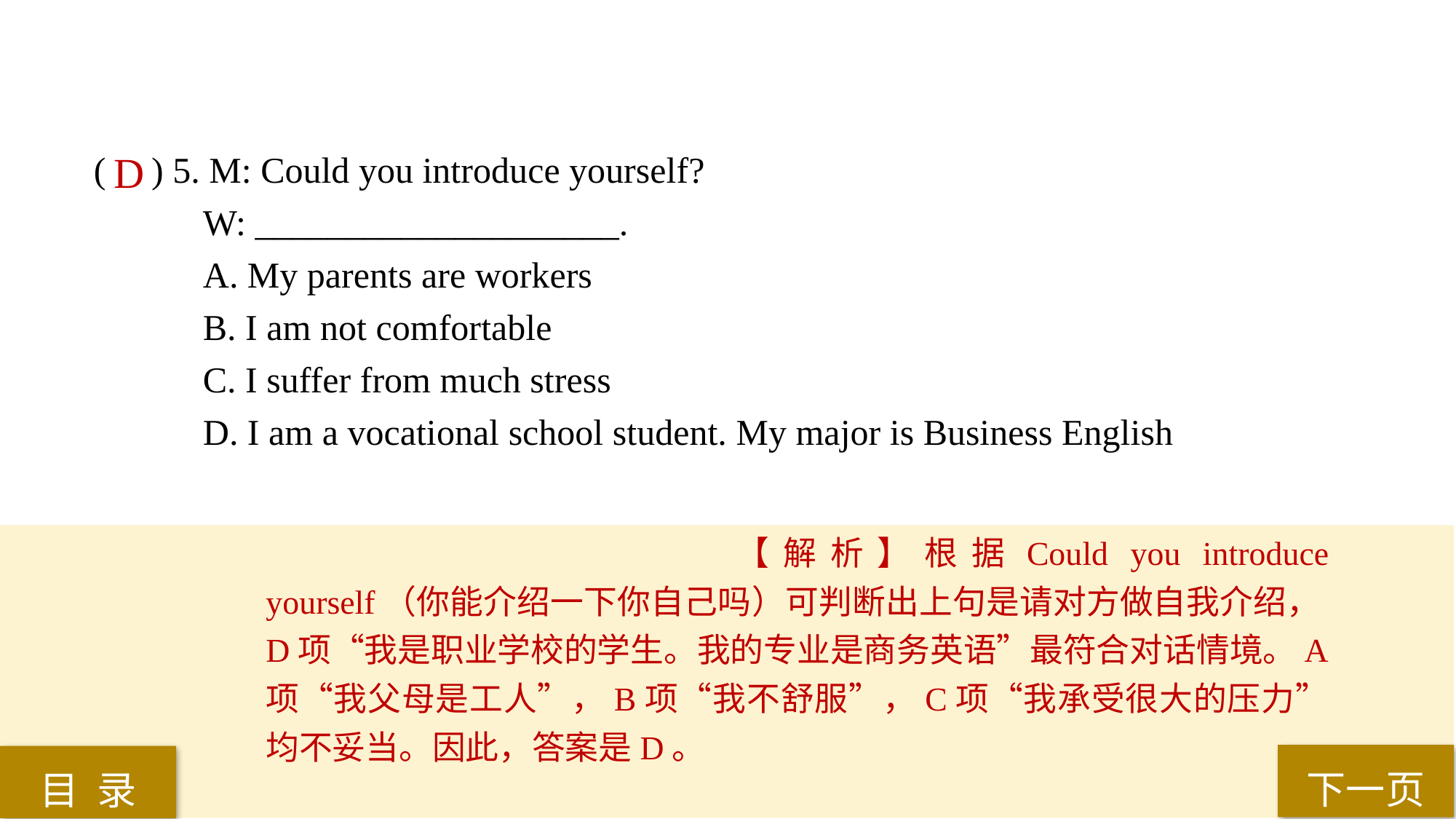

(     ) 5. M: Could you introduce yourself?
W: ____________________.
A. My parents are workers
B. I am not comfortable
C. I suffer from much stress
D. I am a vocational school student. My major is Business English
D
【解析】根据Could you introduce yourself（你能介绍一下你自己吗）可判断出上句是请对方做自我介绍，D项“我是职业学校的学生。我的专业是商务英语”最符合对话情境。A项“我父母是工人”，B项“我不舒服”，C项“我承受很大的压力”均不妥当。因此，答案是D。